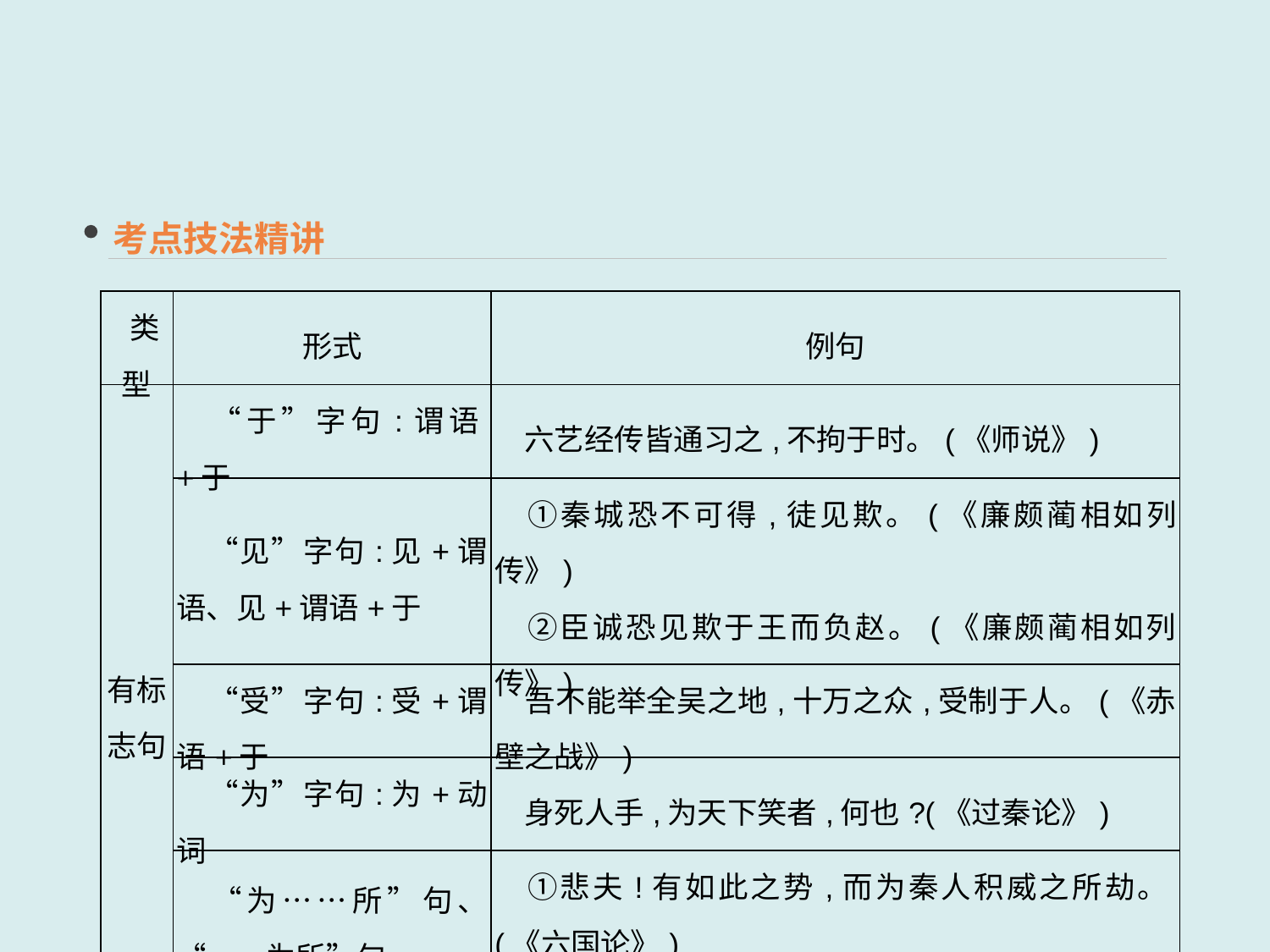

考点技法精讲

| 类型 | 形式 | 例句 |
| --- | --- | --- |
| 有标 志句 | “于”字句:谓语+于 | 六艺经传皆通习之,不拘于时。(《师说》) |
|  | “见”字句:见+谓语、见+谓语+于 | ①秦城恐不可得,徒见欺。(《廉颇蔺相如列传》) 　②臣诚恐见欺于王而负赵。(《廉颇蔺相如列传》) |
|  | “受”字句:受+谓语+于 | 吾不能举全吴之地,十万之众,受制于人。(《赤壁之战》) |
|  | “为”字句:为+动词 | 身死人手,为天下笑者,何也?(《过秦论》) |
|  | “为……所”句、“……为所”句 | ①悲夫!有如此之势,而为秦人积威之所劫。(《六国论》) 　②不者,若属皆且为所虏!(《鸿门宴》) |